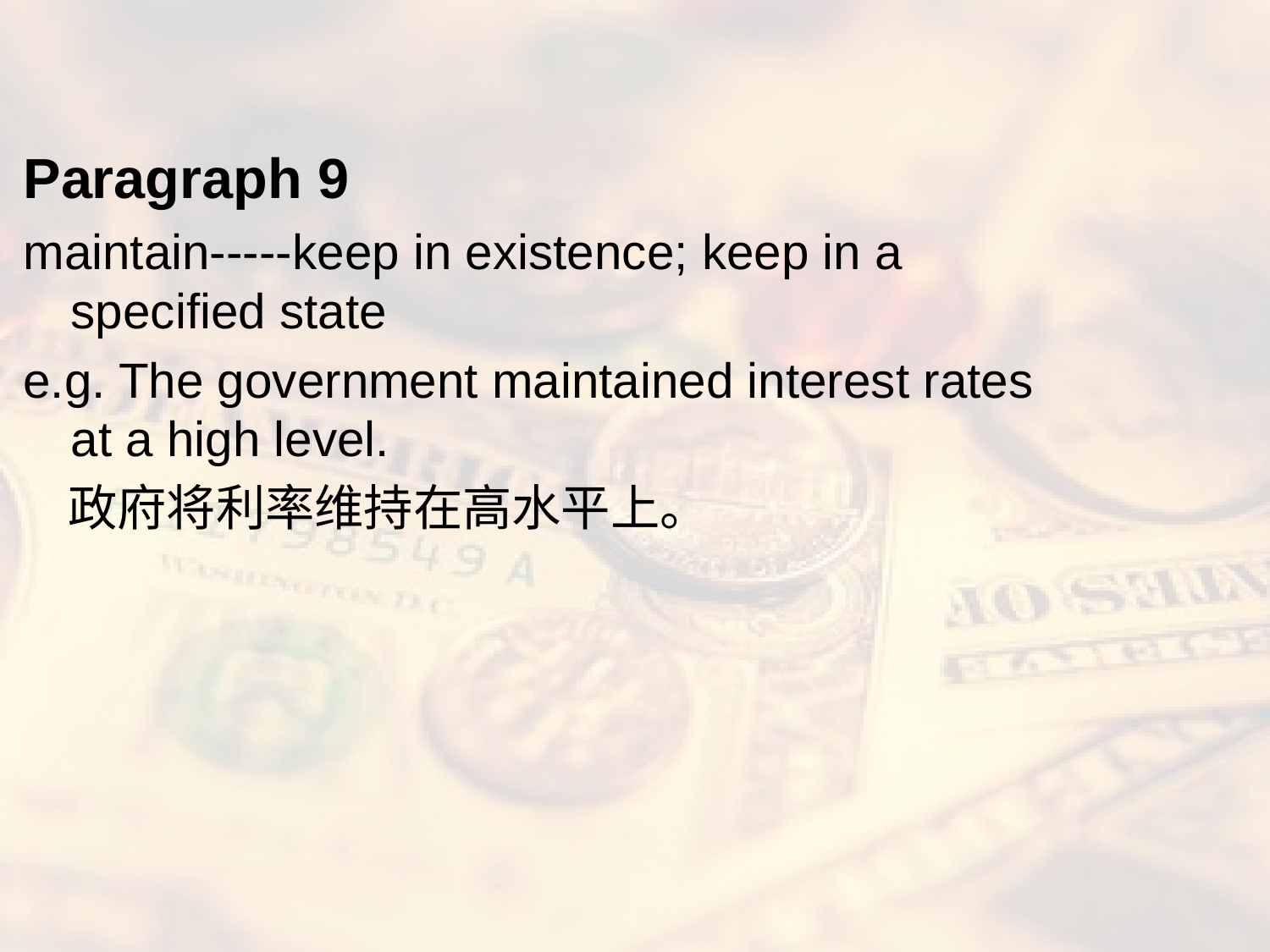

#
Paragraph 9
maintain-----keep in existence; keep in a specified state
e.g. The government maintained interest rates at a high level.
   政府将利率维持在高水平上。